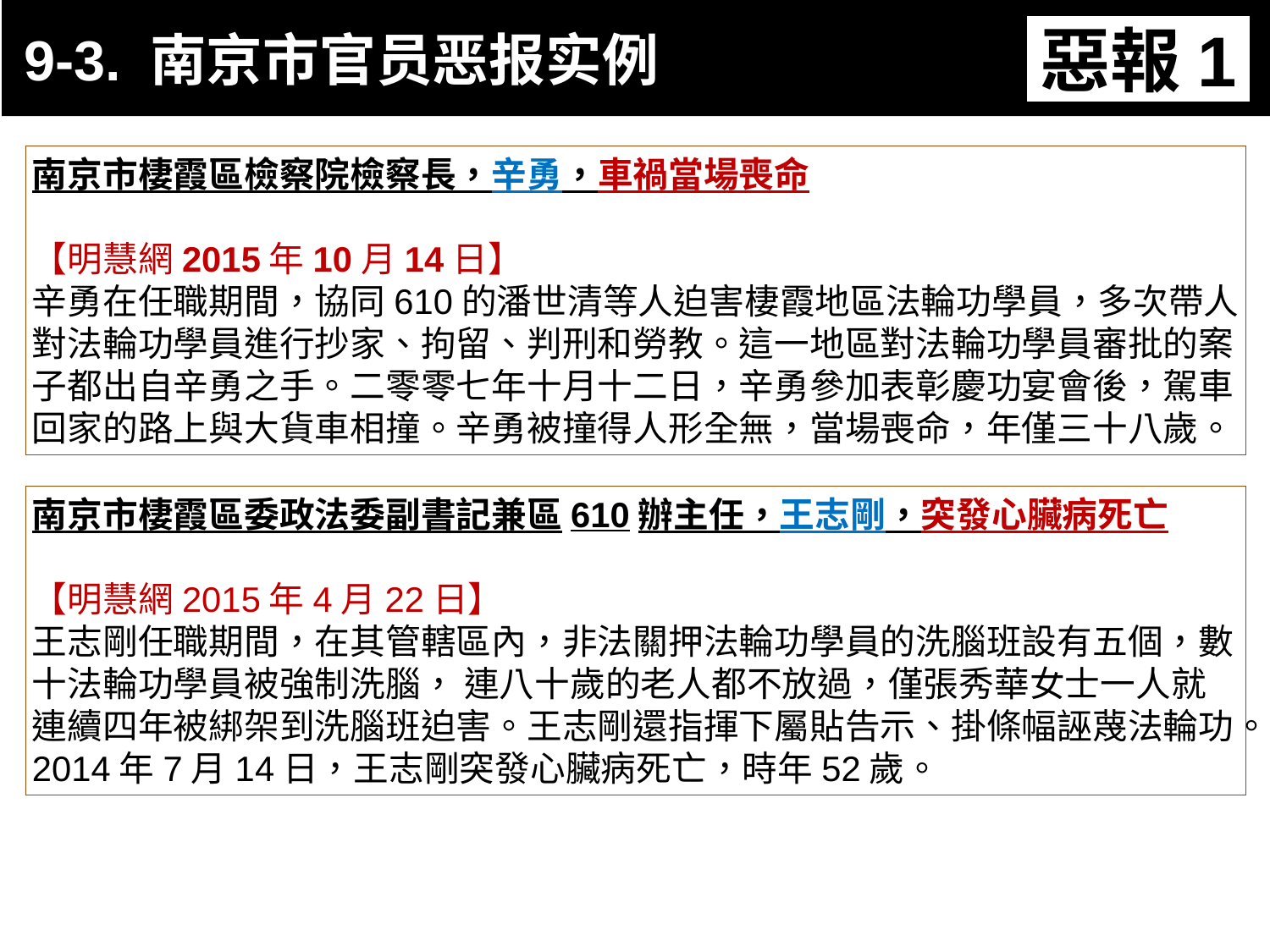

9-3. 南京市官员恶报实例
惡報1

11-3. XX市官員惡報實例
南京市棲霞區檢察院檢察長，辛勇，車禍當場喪命

【明慧網2015年10月14日】
辛勇在任職期間，協同610的潘世清等人迫害棲霞地區法輪功學員，多次帶人對法輪功學員進行抄家、拘留、判刑和勞教。這一地區對法輪功學員審批的案子都出自辛勇之手。二零零七年十月十二日，辛勇參加表彰慶功宴會後，駕車回家的路上與大貨車相撞。辛勇被撞得人形全無，當場喪命，年僅三十八歲。
南京市棲霞區委政法委副書記兼區610辦主任，王志剛，突發心臟病死亡

【明慧網2015年4月22日】
王志剛任職期間，在其管轄區內，非法關押法輪功學員的洗腦班設有五個，數十法輪功學員被強制洗腦， 連八十歲的老人都不放過，僅張秀華女士一人就連續四年被綁架到洗腦班迫害。王志剛還指揮下屬貼告示、掛條幅誣蔑法輪功。2014年7月14日，王志剛突發心臟病死亡，時年52歲。